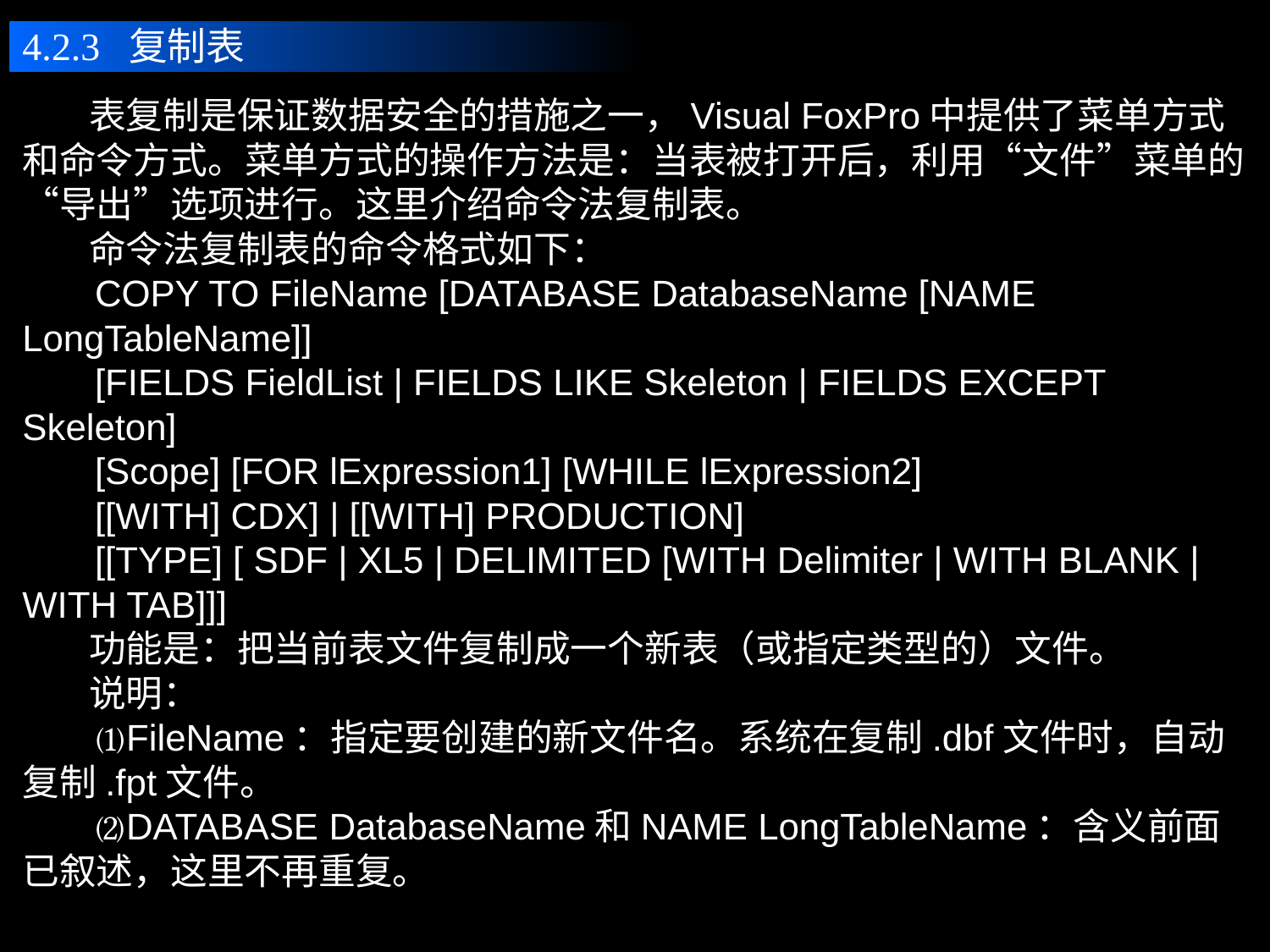

4.2.3  复制表
       表复制是保证数据安全的措施之一，Visual FoxPro中提供了菜单方式和命令方式。菜单方式的操作方法是：当表被打开后，利用“文件”菜单的“导出”选项进行。这里介绍命令法复制表。
       命令法复制表的命令格式如下：
       COPY TO FileName [DATABASE DatabaseName [NAME LongTableName]]
       [FIELDS FieldList | FIELDS LIKE Skeleton | FIELDS EXCEPT Skeleton]
       [Scope] [FOR lExpression1] [WHILE lExpression2]
       [[WITH] CDX] | [[WITH] PRODUCTION]
       [[TYPE] [ SDF | XL5 | DELIMITED [WITH Delimiter | WITH BLANK | WITH TAB]]]
       功能是：把当前表文件复制成一个新表（或指定类型的）文件。
       说明：
       ⑴FileName：指定要创建的新文件名。系统在复制.dbf文件时，自动复制.fpt文件。
       ⑵DATABASE DatabaseName和NAME LongTableName：含义前面已叙述，这里不再重复。